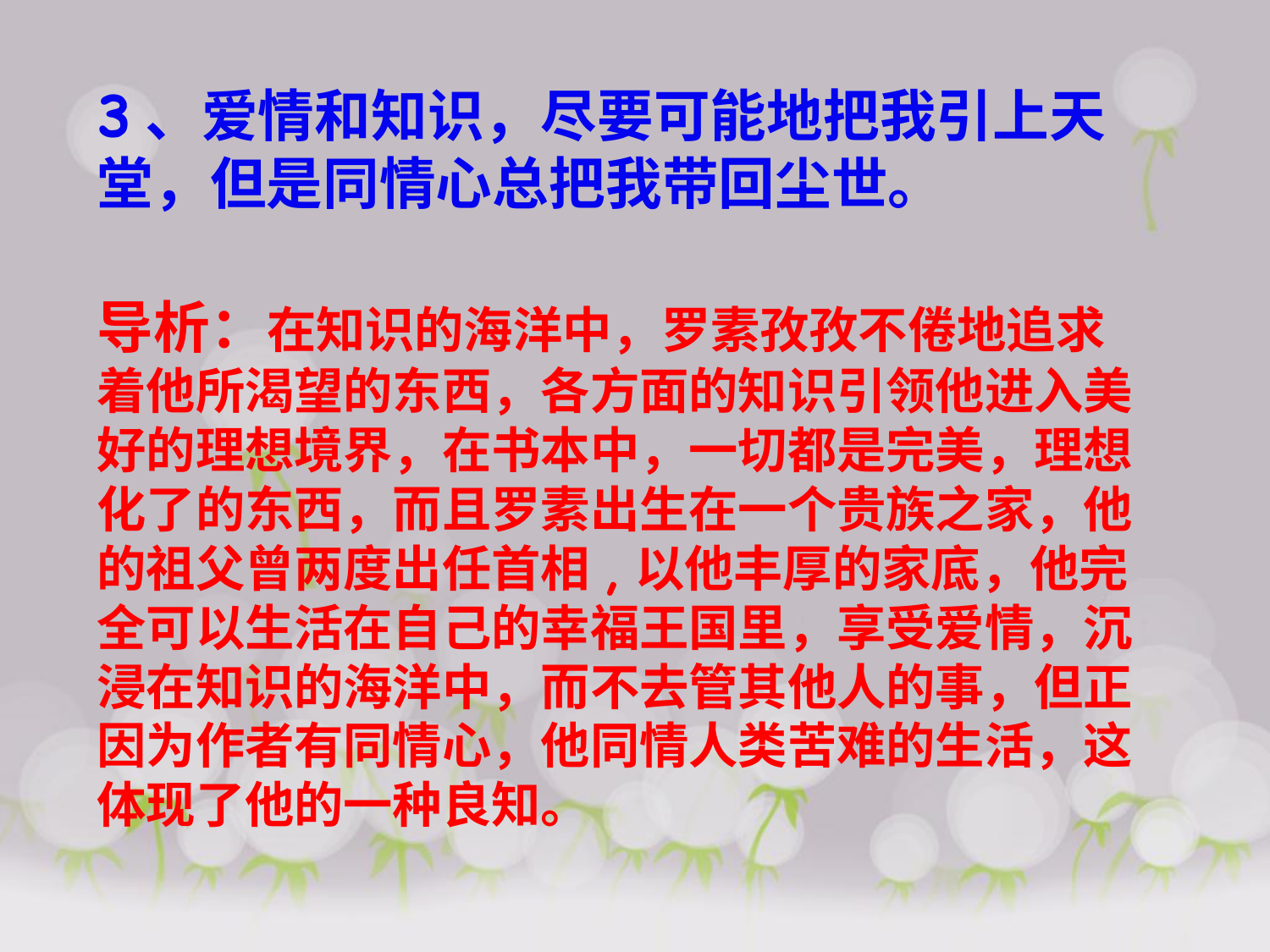

3、爱情和知识，尽要可能地把我引上天堂，但是同情心总把我带回尘世。
导析：在知识的海洋中，罗素孜孜不倦地追求着他所渴望的东西，各方面的知识引领他进入美好的理想境界，在书本中，一切都是完美，理想化了的东西，而且罗素出生在一个贵族之家，他的祖父曾两度出任首相,以他丰厚的家底，他完全可以生活在自己的幸福王国里，享受爱情，沉浸在知识的海洋中，而不去管其他人的事，但正因为作者有同情心，他同情人类苦难的生活，这体现了他的一种良知。